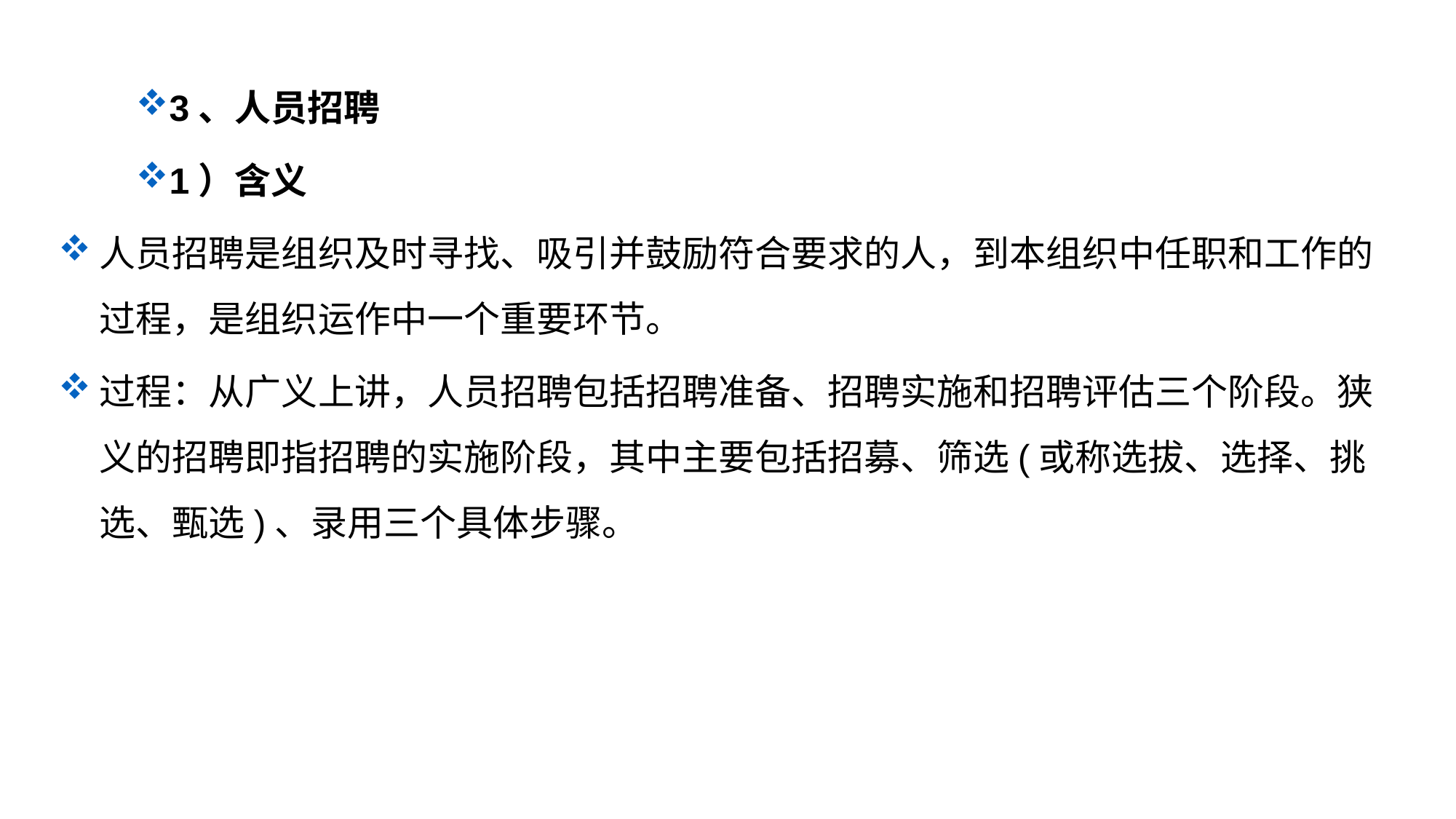

3、人员招聘
1）含义
人员招聘是组织及时寻找、吸引并鼓励符合要求的人，到本组织中任职和工作的过程，是组织运作中一个重要环节。
过程：从广义上讲，人员招聘包括招聘准备、招聘实施和招聘评估三个阶段。狭义的招聘即指招聘的实施阶段，其中主要包括招募、筛选(或称选拔、选择、挑选、甄选)、录用三个具体步骤。

8